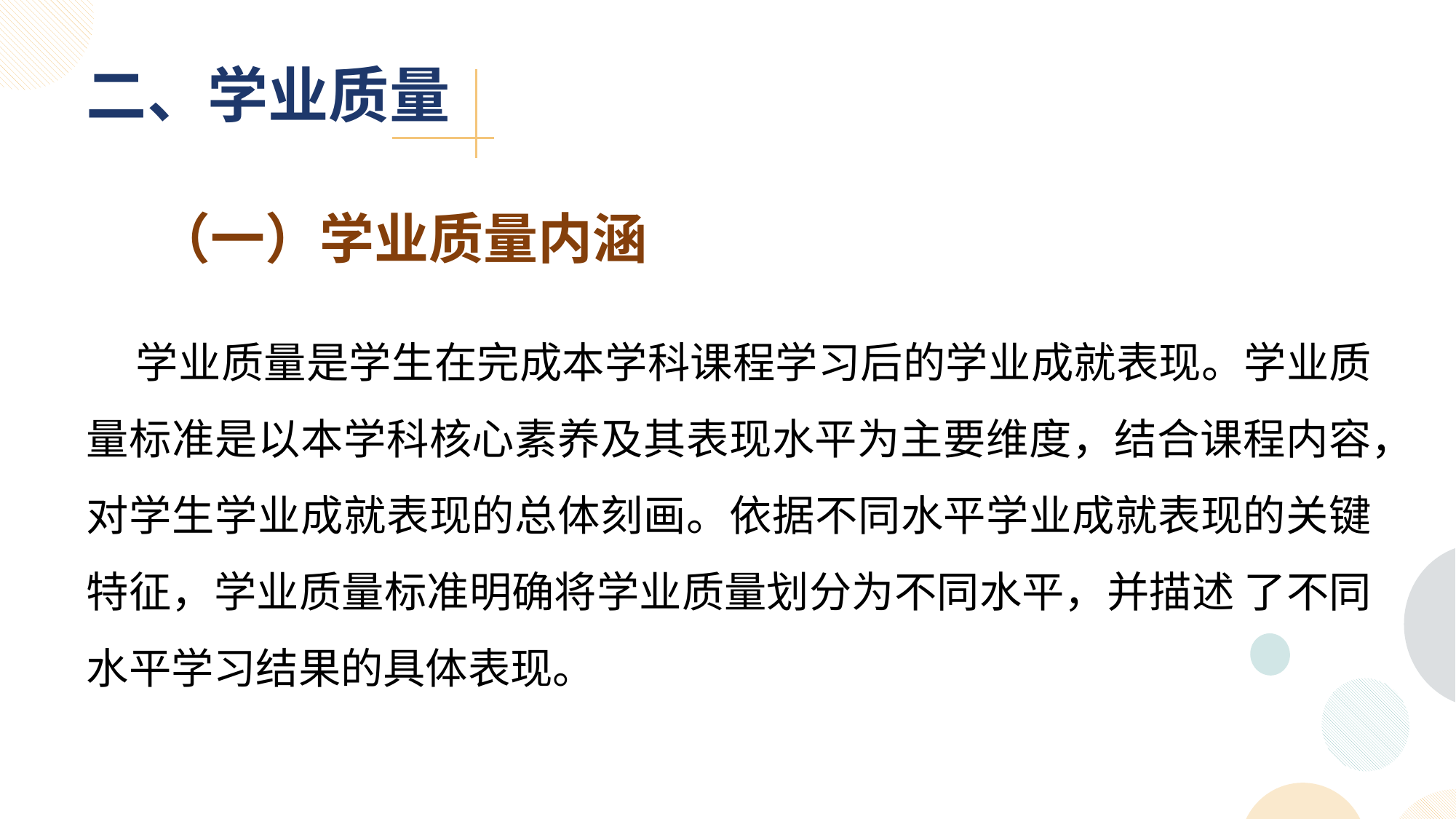

二、学业质量
（一）学业质量内涵

    学业质量是学生在完成本学科课程学习后的学业成就表现。学业质量标准是以本学科核心素养及其表现水平为主要维度，结合课程内容，对学生学业成就表现的总体刻画。依据不同水平学业成就表现的关键特征，学业质量标准明确将学业质量划分为不同水平，并描述 了不同水平学习结果的具体表现。